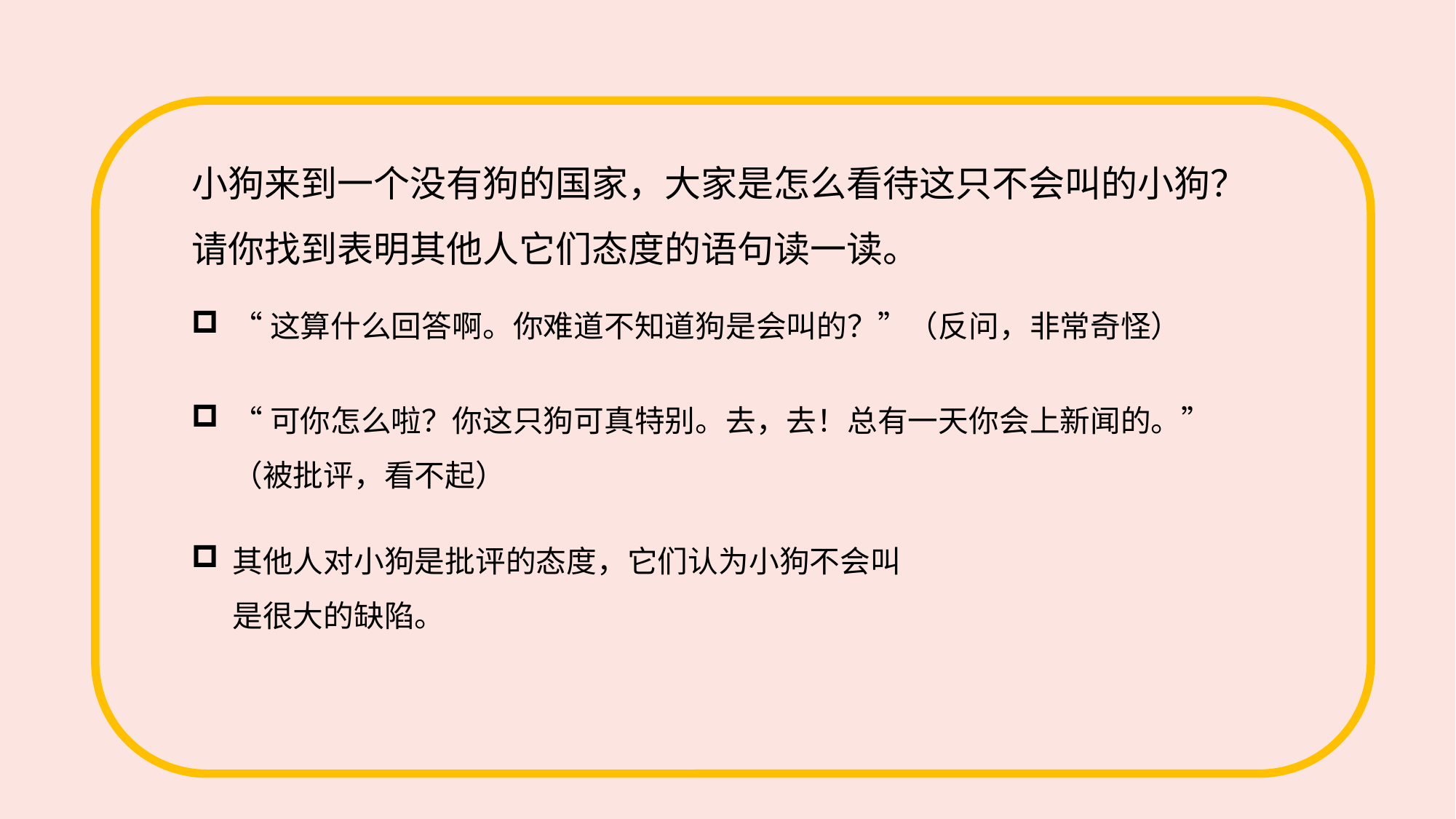

小狗来到一个没有狗的国家，大家是怎么看待这只不会叫的小狗？
请你找到表明其他人它们态度的语句读一读。
“这算什么回答啊。你难道不知道狗是会叫的？”（反问，非常奇怪）
“可你怎么啦？你这只狗可真特别。去，去！总有一天你会上新闻的。”（被批评，看不起）
其他人对小狗是批评的态度，它们认为小狗不会叫是很大的缺陷。